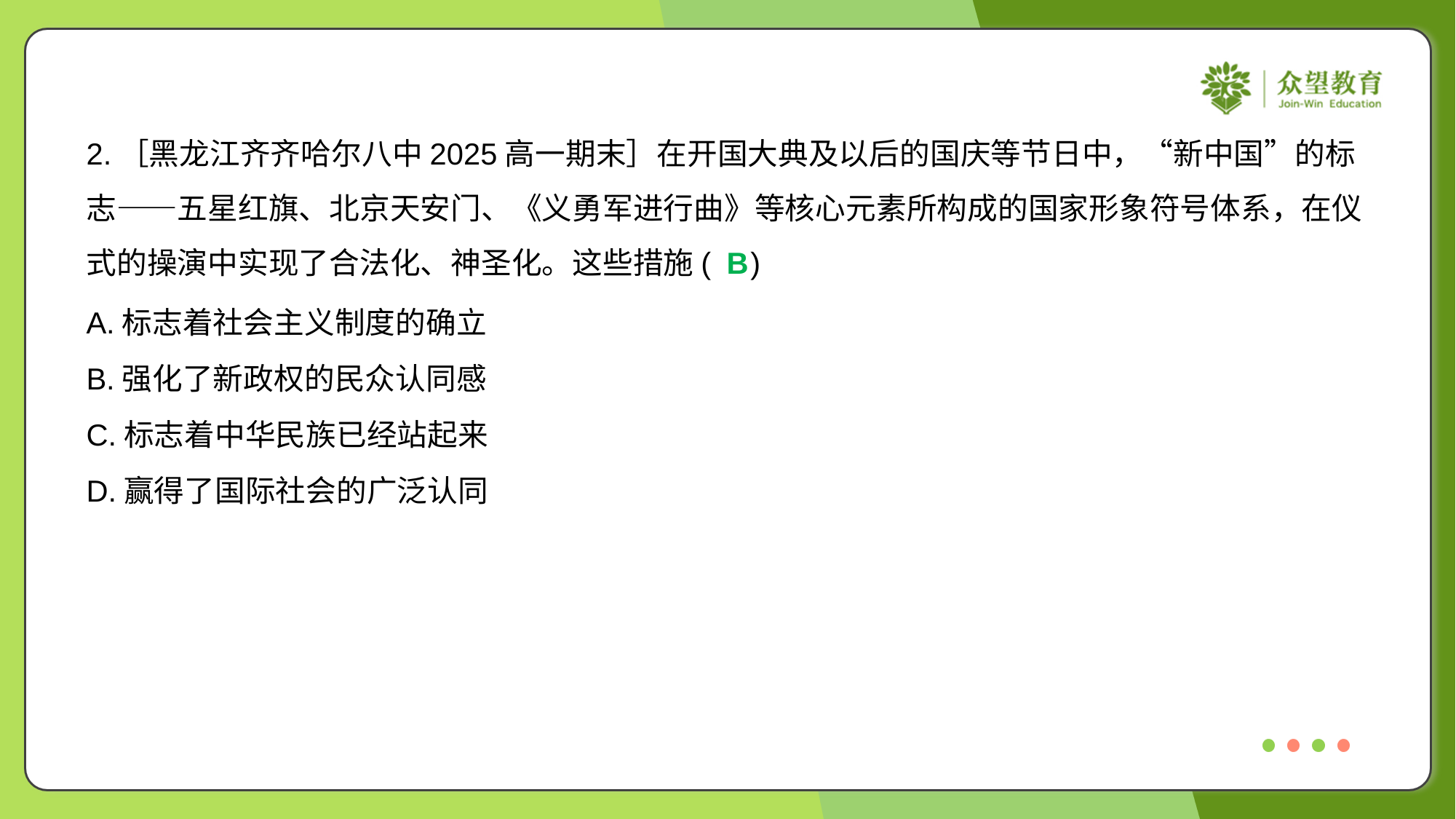

2.［黑龙江齐齐哈尔八中2025高一期末］在开国大典及以后的国庆等节日中，“新中国”的标
志——五星红旗、北京天安门、《义勇军进行曲》等核心元素所构成的国家形象符号体系，在仪
式的操演中实现了合法化、神圣化。这些措施(     )
B
A.标志着社会主义制度的确立
B.强化了新政权的民众认同感
C.标志着中华民族已经站起来
D.赢得了国际社会的广泛认同